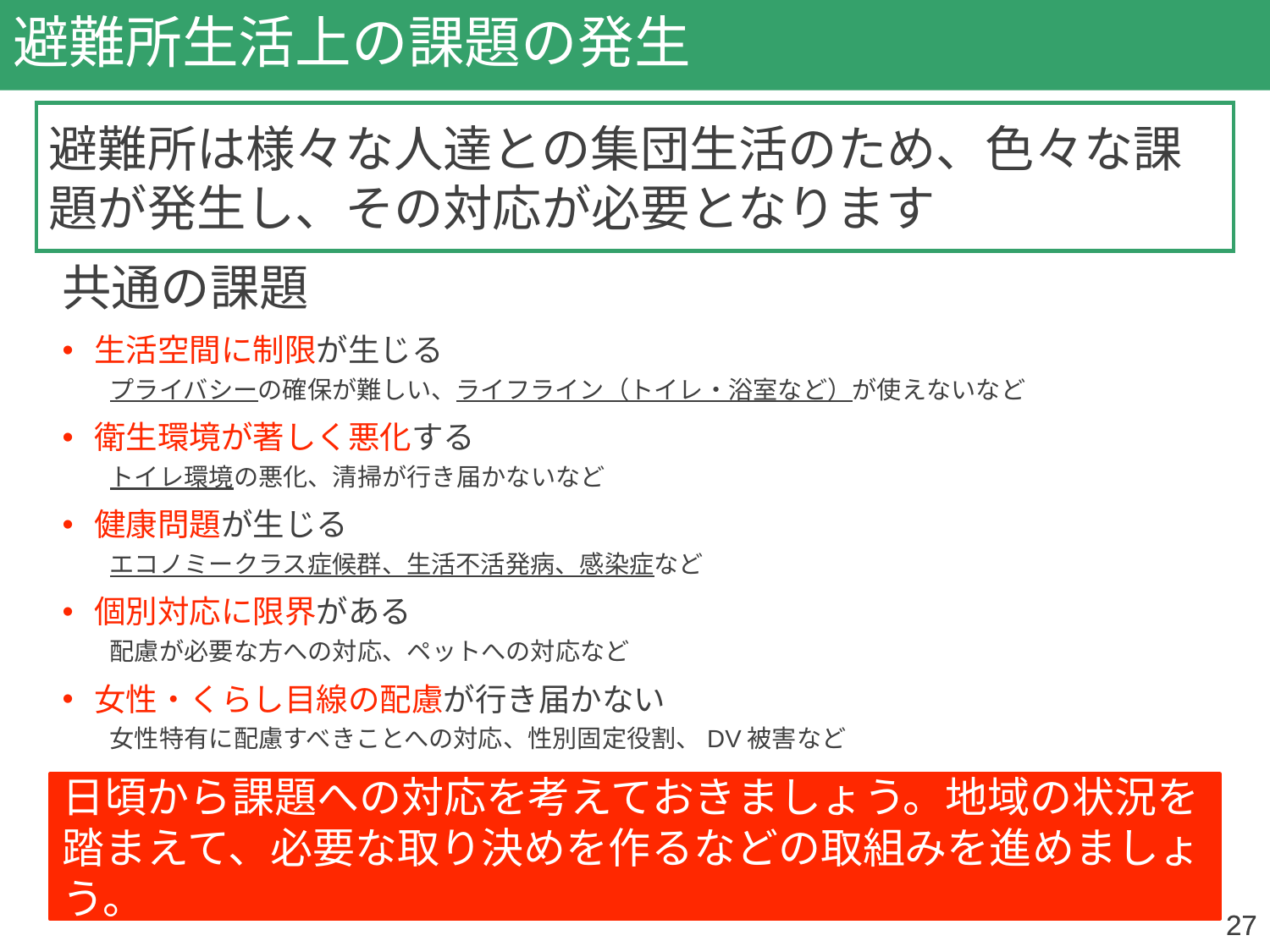

# 避難所生活上の課題の発生
避難所は様々な人達との集団生活のため、色々な課題が発生し、その対応が必要となります
共通の課題
生活空間に制限が生じる
プライバシーの確保が難しい、ライフライン（トイレ・浴室など）が使えないなど
衛生環境が著しく悪化する
トイレ環境の悪化、清掃が行き届かないなど
健康問題が生じる
エコノミークラス症候群、生活不活発病、感染症など
個別対応に限界がある
配慮が必要な方への対応、ペットへの対応など
女性・くらし目線の配慮が行き届かない
女性特有に配慮すべきことへの対応、性別固定役割、DV被害など
日頃から課題への対応を考えておきましょう。地域の状況を踏まえて、必要な取り決めを作るなどの取組みを進めましょう。
27
27